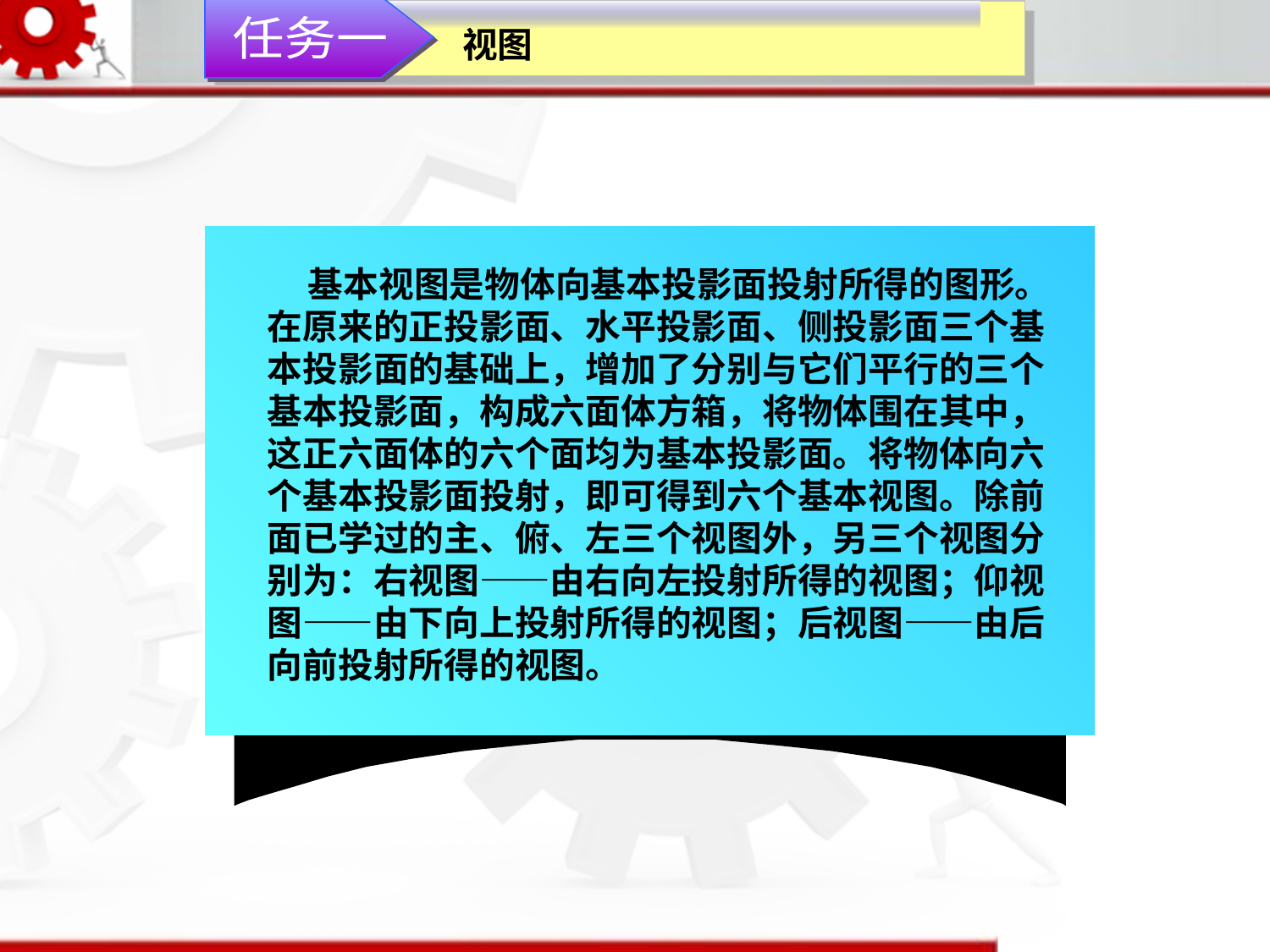

任务一
视图

    基本视图是物体向基本投影面投射所得的图形。在原来的正投影面、水平投影面、侧投影面三个基本投影面的基础上，增加了分别与它们平行的三个基本投影面，构成六面体方箱，将物体围在其中，这正六面体的六个面均为基本投影面。将物体向六个基本投影面投射，即可得到六个基本视图。除前面已学过的主、俯、左三个视图外，另三个视图分别为：右视图——由右向左投射所得的视图；仰视图——由下向上投射所得的视图；后视图——由后向前投射所得的视图。